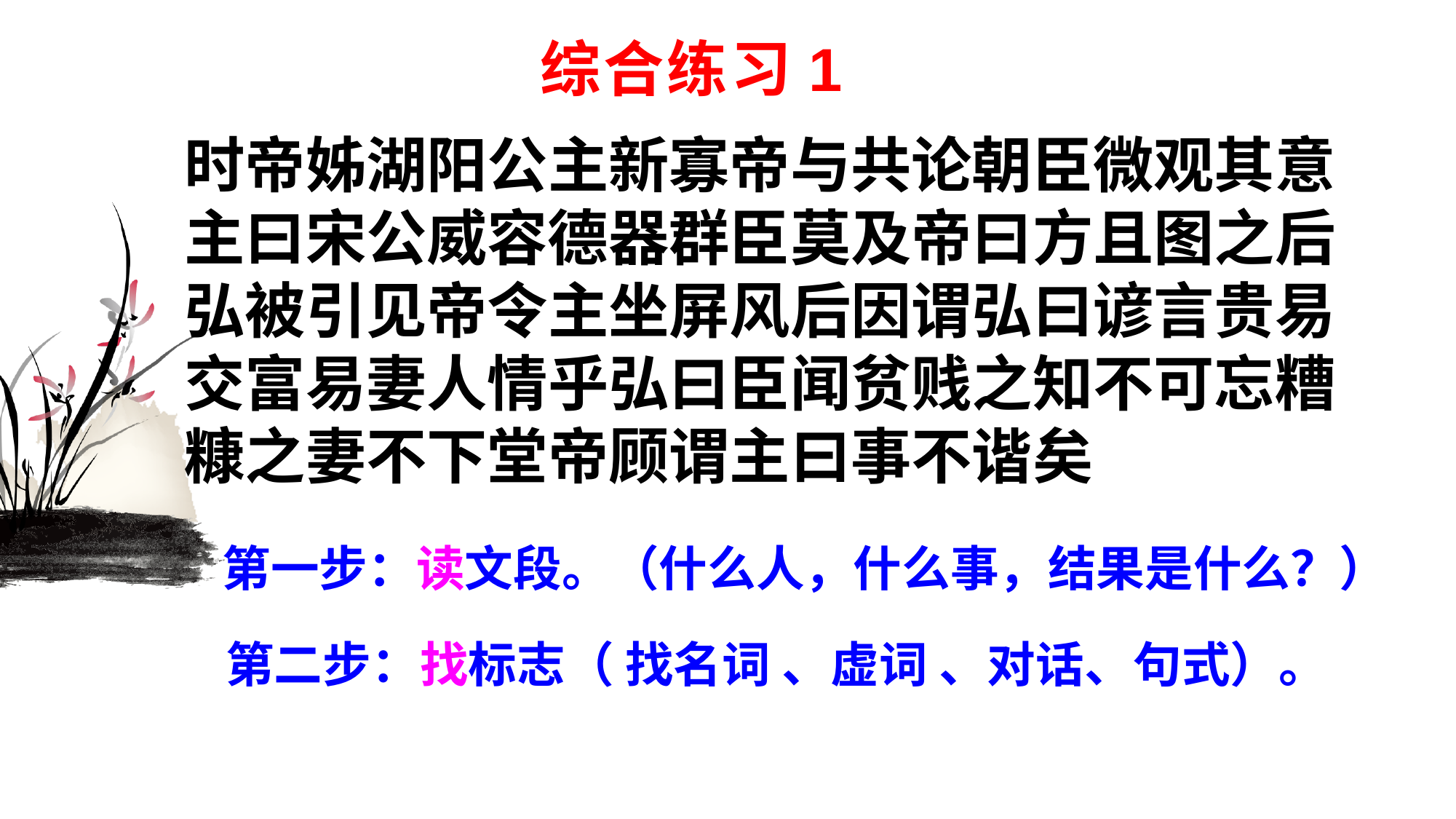

# 综合练习1
时帝姊湖阳公主新寡帝与共论朝臣微观其意主曰宋公威容德器群臣莫及帝曰方且图之后弘被引见帝令主坐屏风后因谓弘曰谚言贵易交富易妻人情乎弘曰臣闻贫贱之知不可忘糟糠之妻不下堂帝顾谓主曰事不谐矣
第一步：读文段。（什么人，什么事，结果是什么？）
第二步：找标志（ 找名词 、虚词 、对话、句式）。